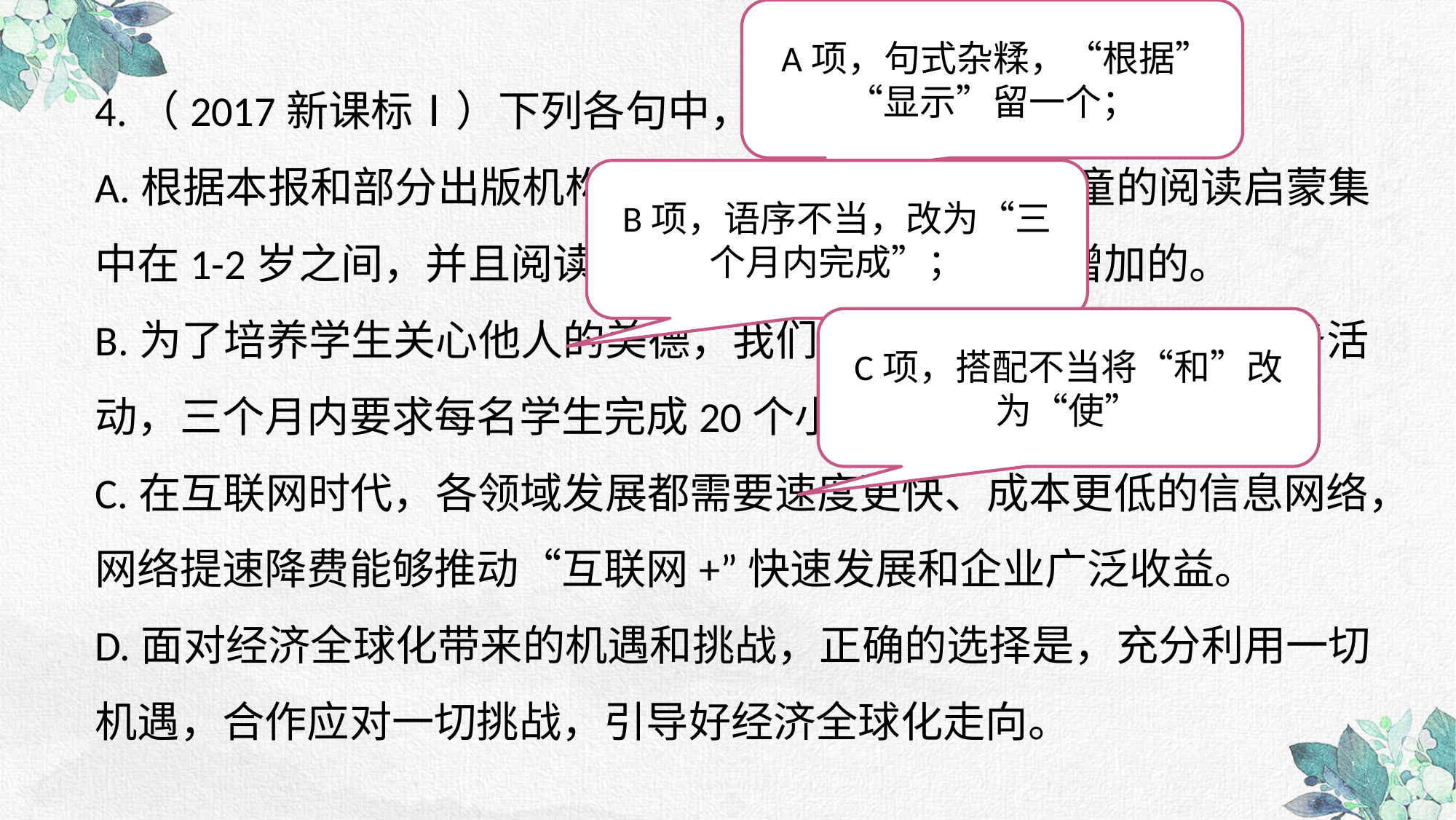

A项，句式杂糅，“根据”“显示”留一个；
4.（2017新课标Ⅰ）下列各句中，没有语病的一句是（   ）
A.根据本报和部分出版机构联合开展的调查显示，儿童的阅读启蒙集中在1-2岁之间，并且阅读时长是随着年龄的增长而增加的。
B.为了培养学生关心他人的美德，我们学校决定组织开展义工服务活动，三个月内要求每名学生完成20个小时的义工服务。
C.在互联网时代，各领域发展都需要速度更快、成本更低的信息网络，网络提速降费能够推动“互联网+”快速发展和企业广泛收益。
D.面对经济全球化带来的机遇和挑战，正确的选择是，充分利用一切机遇，合作应对一切挑战，引导好经济全球化走向。
B项，语序不当，改为“三个月内完成”；
C项，搭配不当将“和”改为“使”